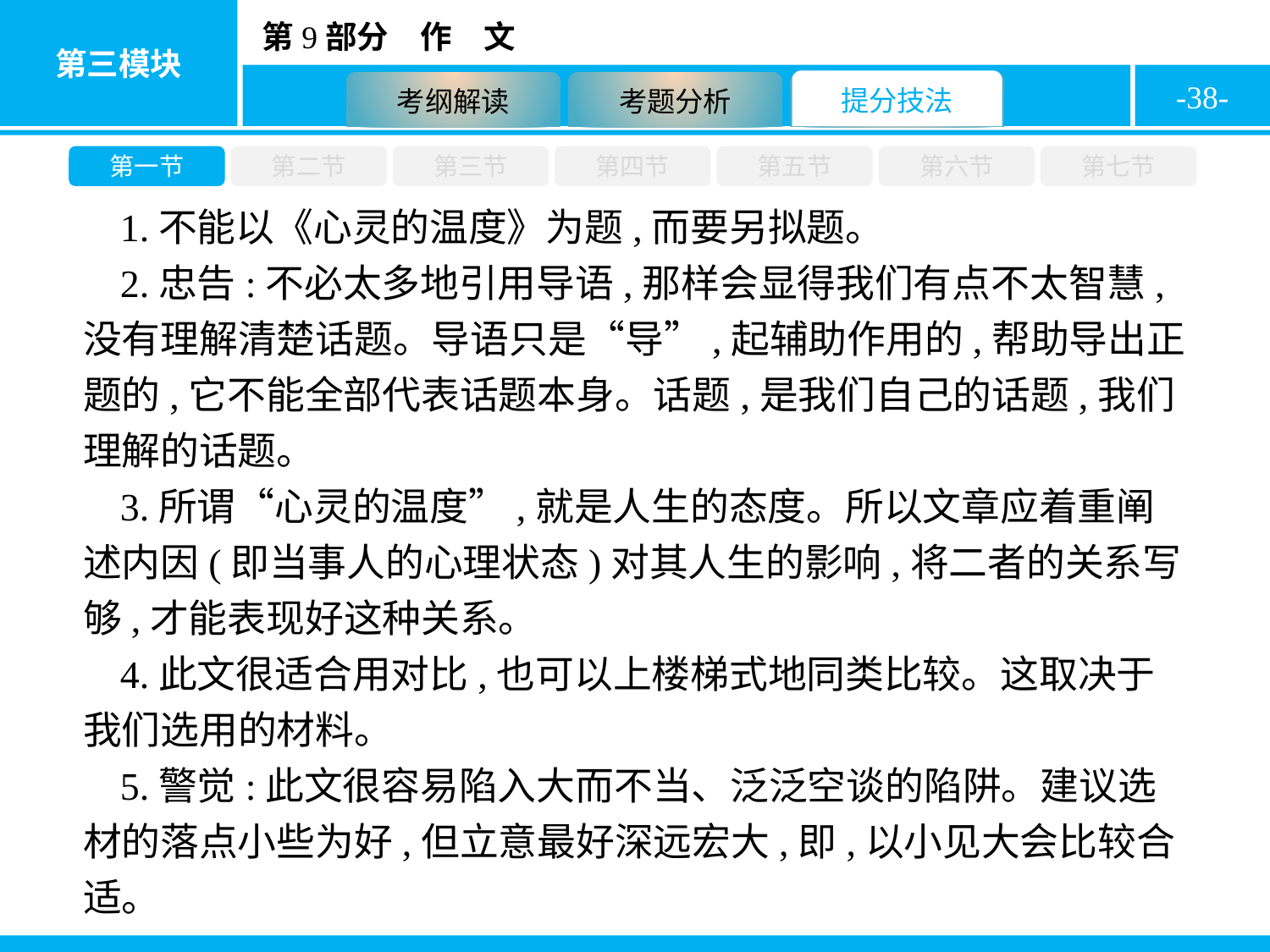

-38-
第一节
第二节
第三节
第四节
第五节
第六节
第七节
1.不能以《心灵的温度》为题,而要另拟题。
2.忠告:不必太多地引用导语,那样会显得我们有点不太智慧,没有理解清楚话题。导语只是“导”,起辅助作用的,帮助导出正题的,它不能全部代表话题本身。话题,是我们自己的话题,我们理解的话题。
3.所谓“心灵的温度”,就是人生的态度。所以文章应着重阐述内因(即当事人的心理状态)对其人生的影响,将二者的关系写够,才能表现好这种关系。
4.此文很适合用对比,也可以上楼梯式地同类比较。这取决于我们选用的材料。
5.警觉:此文很容易陷入大而不当、泛泛空谈的陷阱。建议选材的落点小些为好,但立意最好深远宏大,即,以小见大会比较合适。